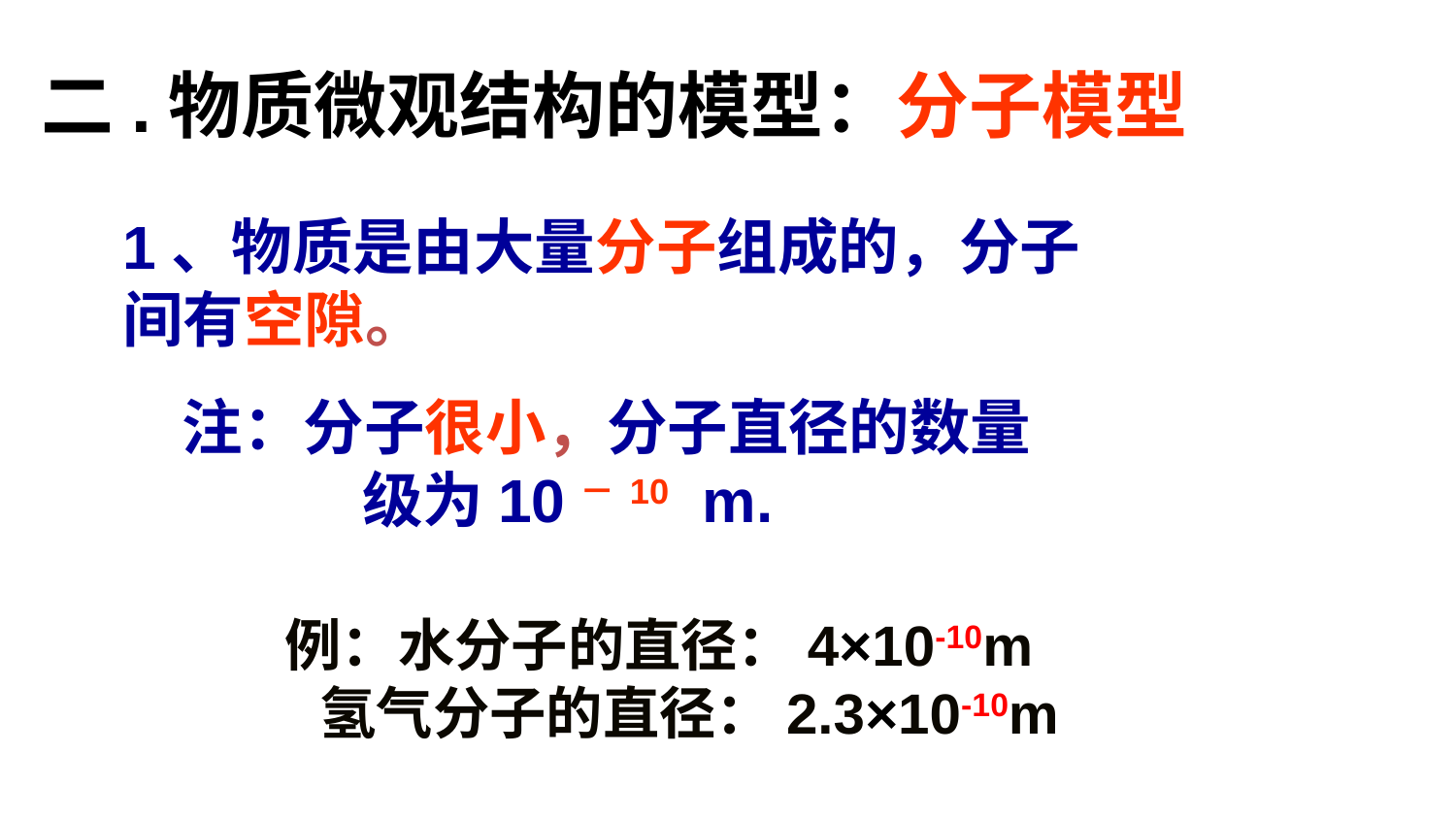

二.物质微观结构的模型：分子模型
1、物质是由大量分子组成的，分子间有空隙。
     注：分子很小，分子直径的数量级为10－10  m.
     例：水分子的直径：4×10-10m
　　氢气分子的直径：2.3×10-10m